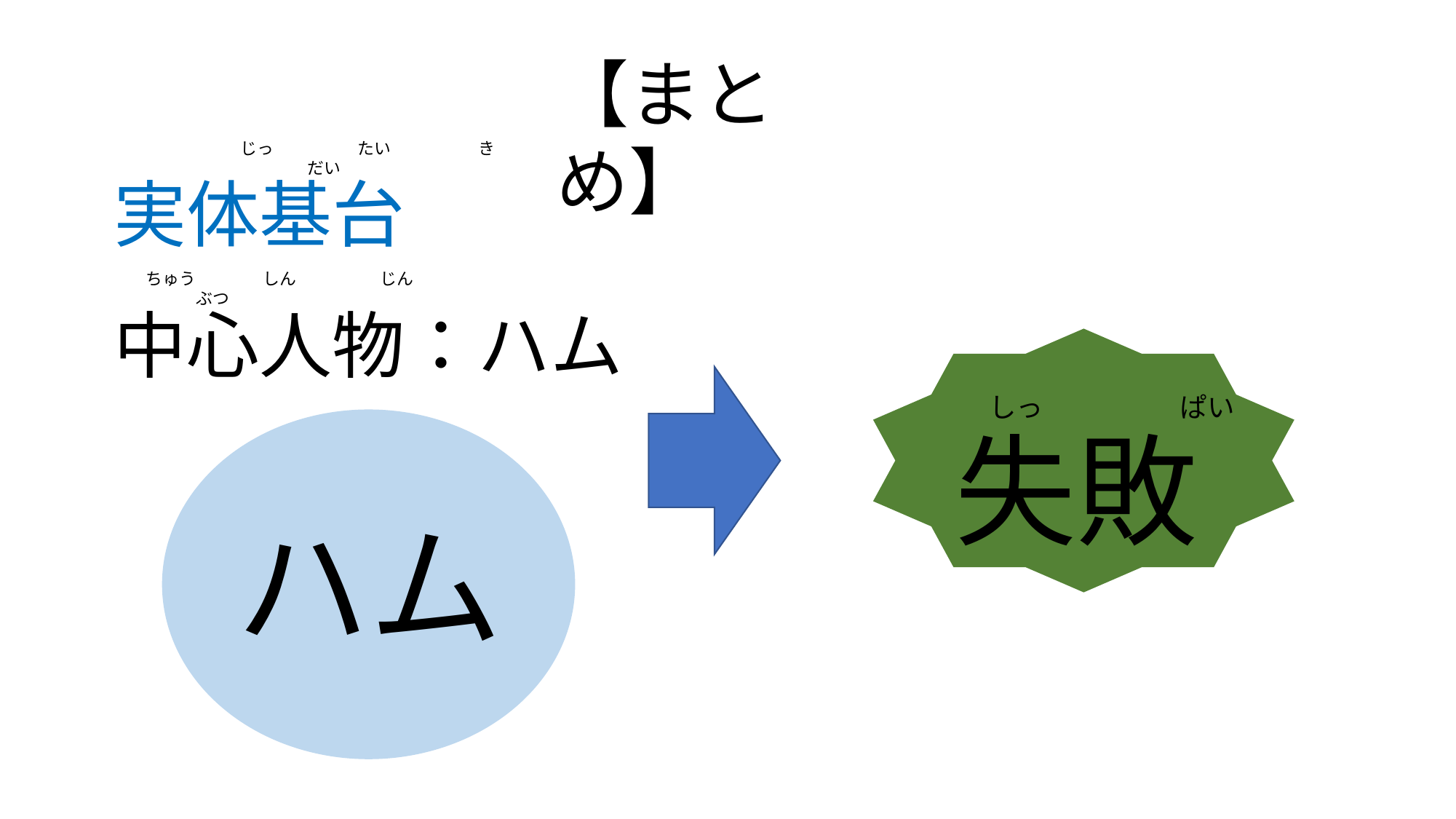

【まとめ】
実体基台
中心人物：ハム
じっ　　　　　たい　　　 　　き　　　　　だい
ちゅう　　　　しん　　　　　じん　　　　ぶつ

しっ　　　　　ぱい

失敗
ハム